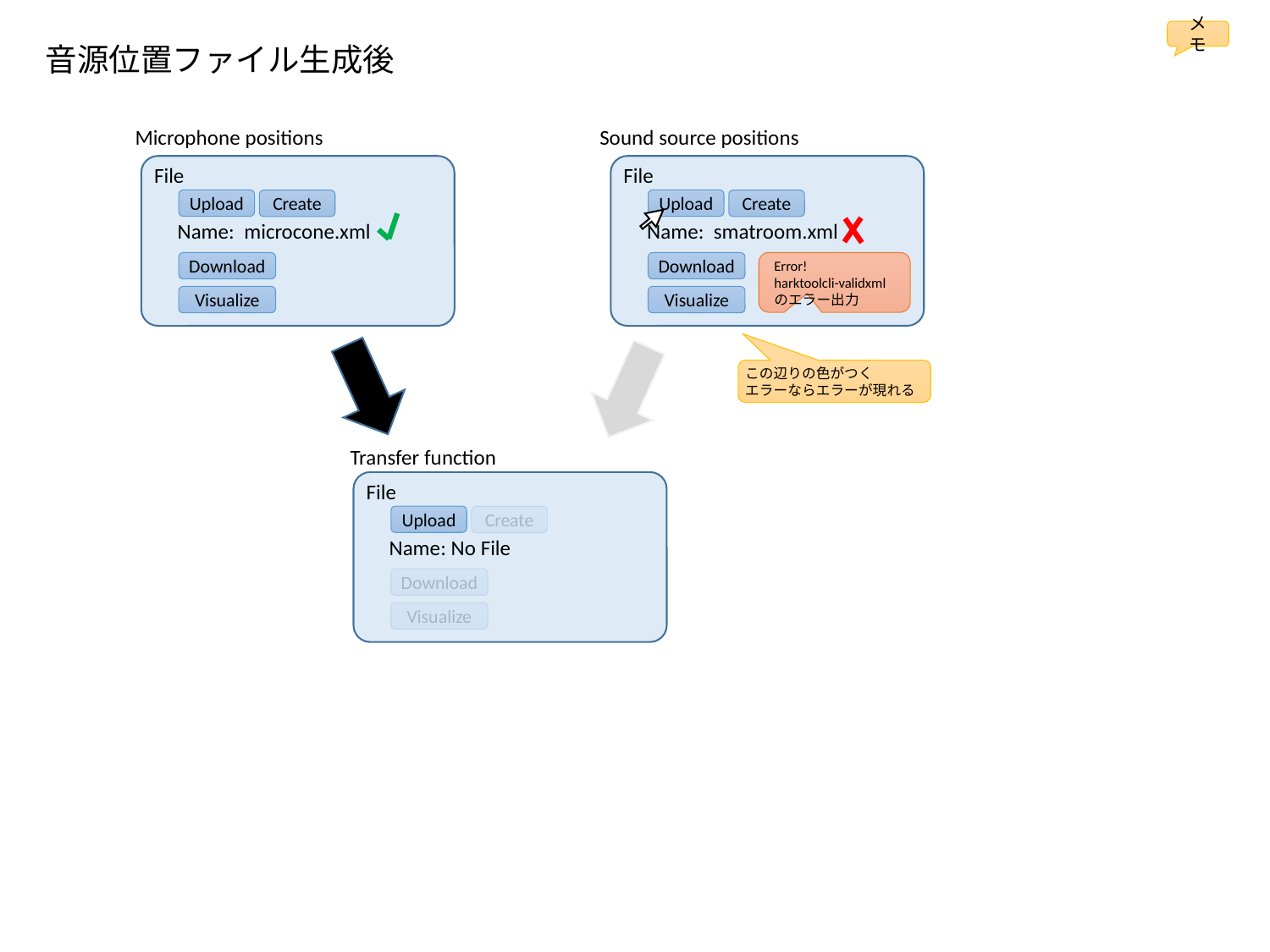

メモ
音源位置ファイル生成後
Microphone positions
Sound source positions

File
File
Upload
Upload
Create
Create

Name:  microcone.xml
Name:  smatroom.xml
Error!
harktoolcli-validxml のエラー出力
Download
Download
Visualize
Visualize

この辺りの色がつく
エラーならエラーが現れる
Transfer function

File
Upload
Create
Name: No File
Download
Visualize